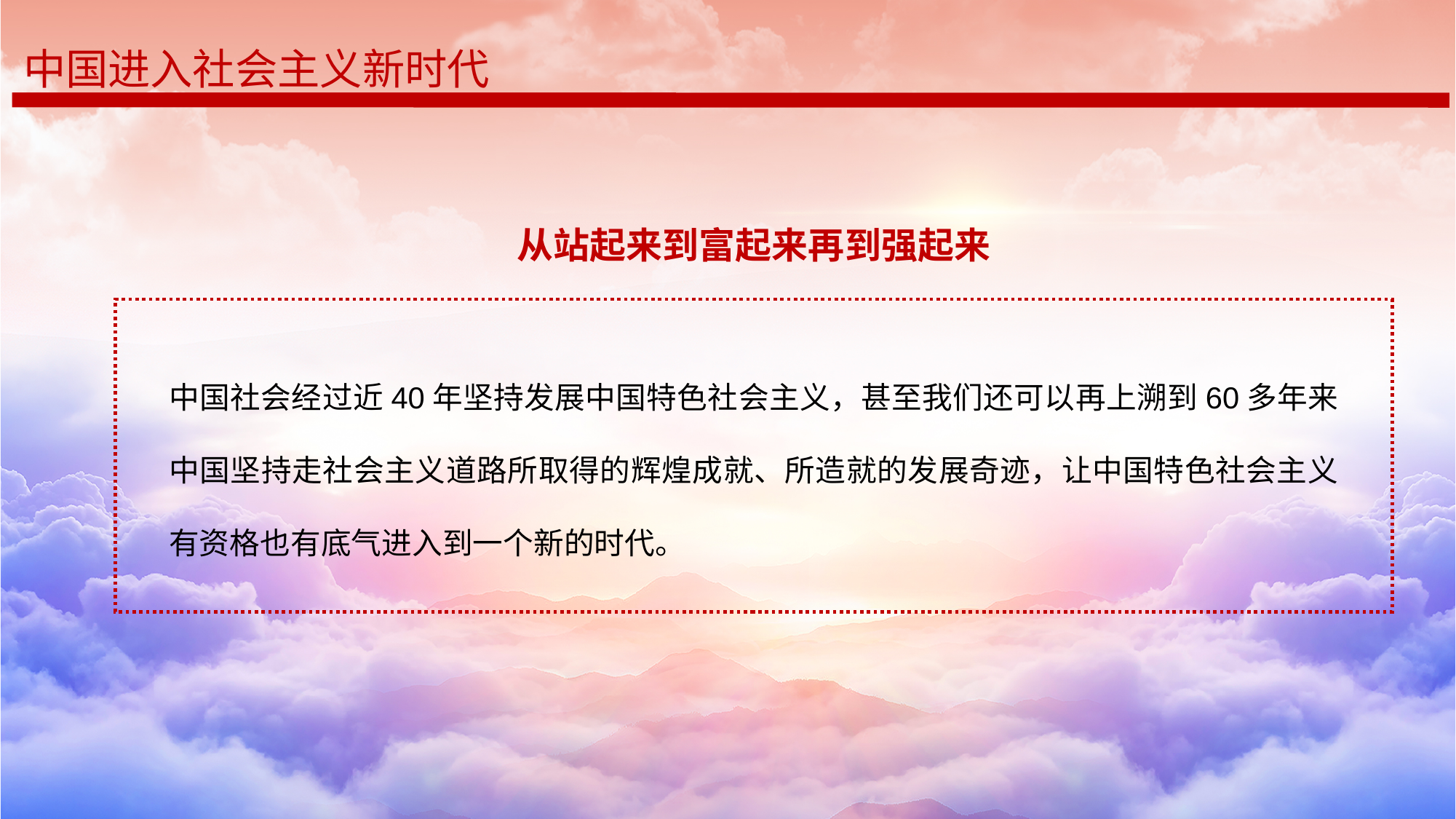

中国进入社会主义新时代

从站起来到富起来再到强起来

中国社会经过近40年坚持发展中国特色社会主义，甚至我们还可以再上溯到60多年来中国坚持走社会主义道路所取得的辉煌成就、所造就的发展奇迹，让中国特色社会主义有资格也有底气进入到一个新的时代。